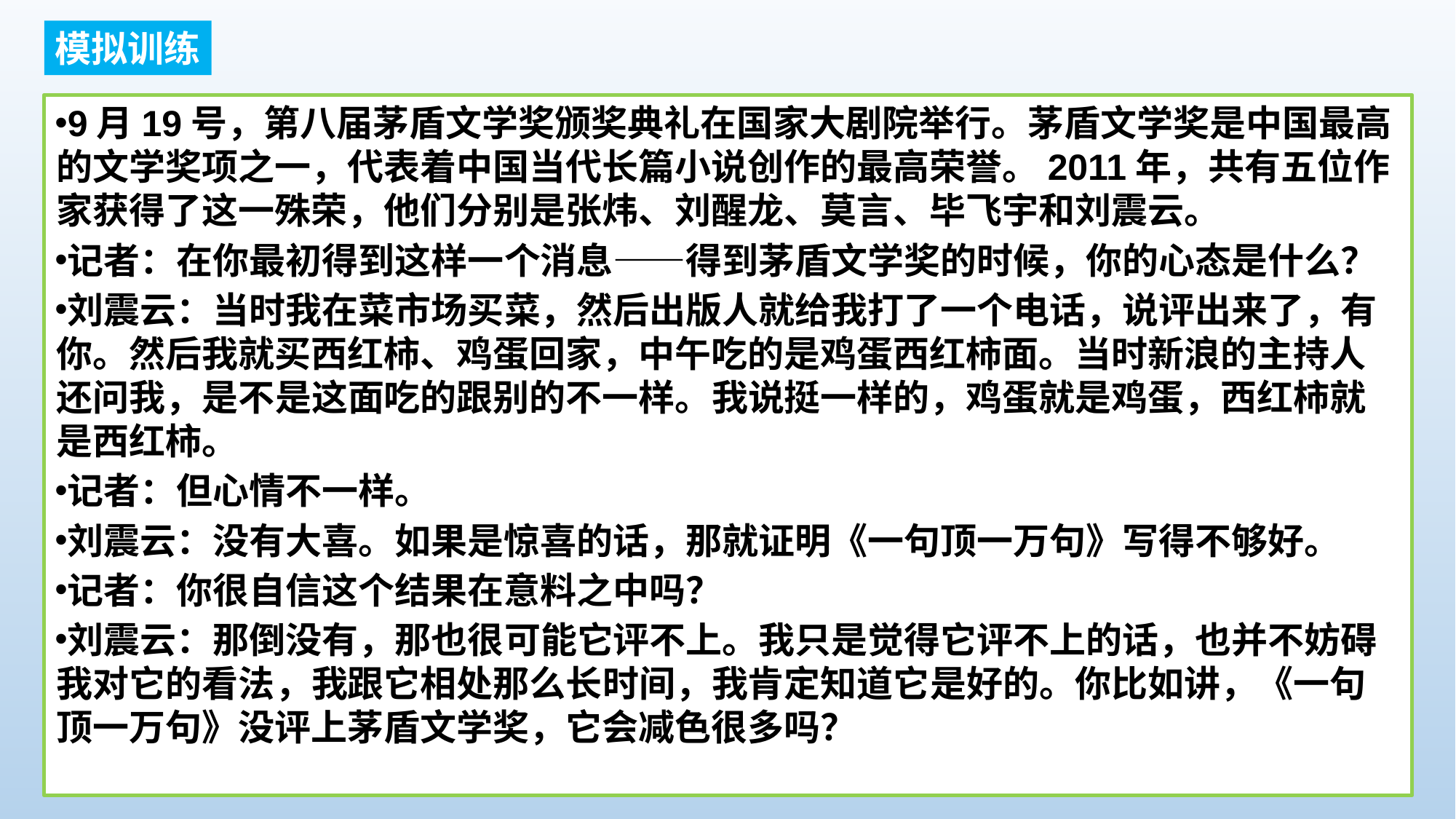

模拟训练
9月19号，第八届茅盾文学奖颁奖典礼在国家大剧院举行。茅盾文学奖是中国最高的文学奖项之一，代表着中国当代长篇小说创作的最高荣誉。2011年，共有五位作家获得了这一殊荣，他们分别是张炜、刘醒龙、莫言、毕飞宇和刘震云。
记者：在你最初得到这样一个消息——得到茅盾文学奖的时候，你的心态是什么？
刘震云：当时我在菜市场买菜，然后出版人就给我打了一个电话，说评出来了，有你。然后我就买西红柿、鸡蛋回家，中午吃的是鸡蛋西红柿面。当时新浪的主持人还问我，是不是这面吃的跟别的不一样。我说挺一样的，鸡蛋就是鸡蛋，西红柿就是西红柿。
记者：但心情不一样。
刘震云：没有大喜。如果是惊喜的话，那就证明《一句顶一万句》写得不够好。
记者：你很自信这个结果在意料之中吗？
刘震云：那倒没有，那也很可能它评不上。我只是觉得它评不上的话，也并不妨碍我对它的看法，我跟它相处那么长时间，我肯定知道它是好的。你比如讲，《一句顶一万句》没评上茅盾文学奖，它会减色很多吗？